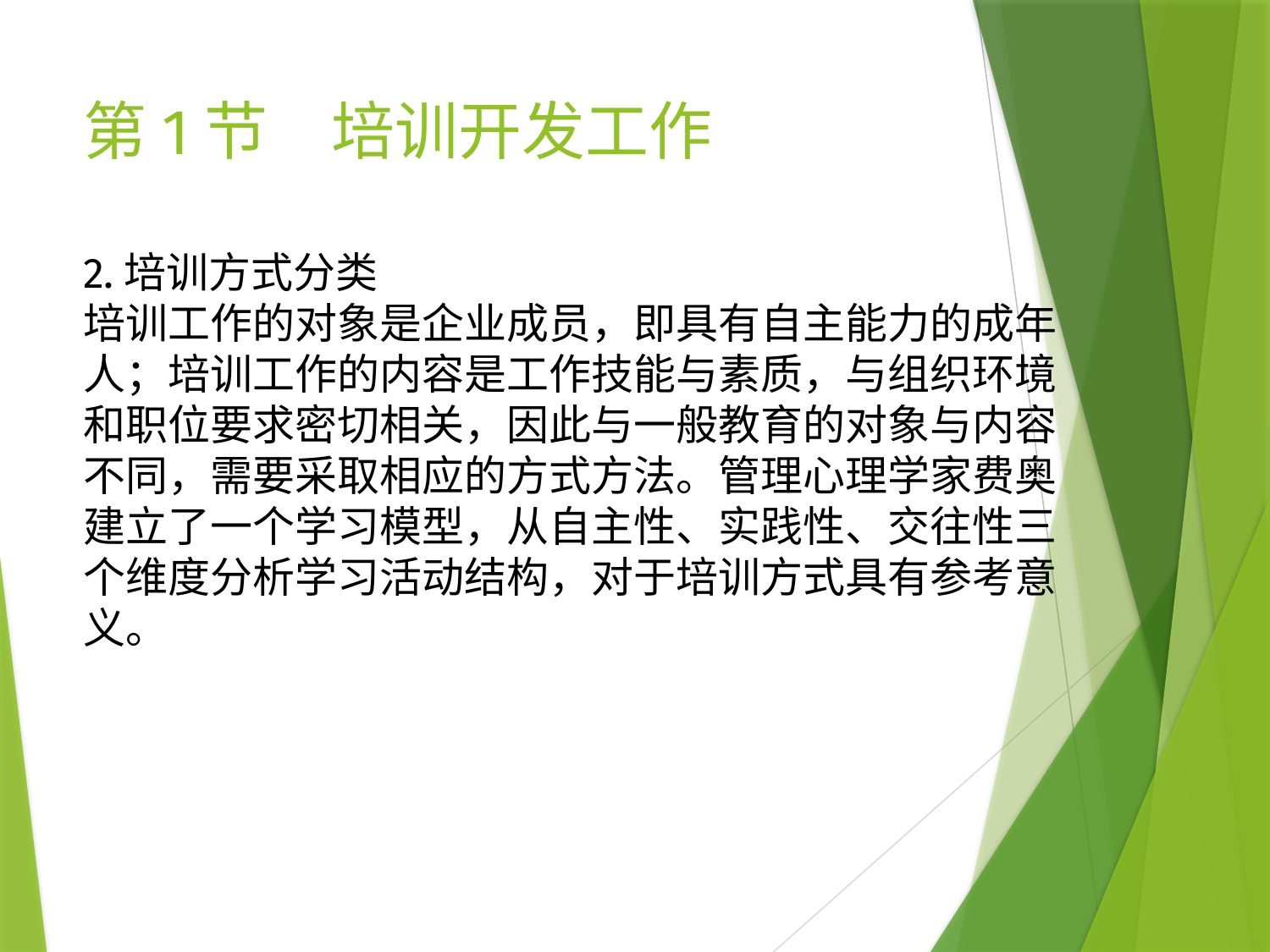

# 第1节　培训开发工作
2.培训方式分类
培训工作的对象是企业成员，即具有自主能力的成年人；培训工作的内容是工作技能与素质，与组织环境和职位要求密切相关，因此与一般教育的对象与内容不同，需要采取相应的方式方法。管理心理学家费奥建立了一个学习模型，从自主性、实践性、交往性三个维度分析学习活动结构，对于培训方式具有参考意义。